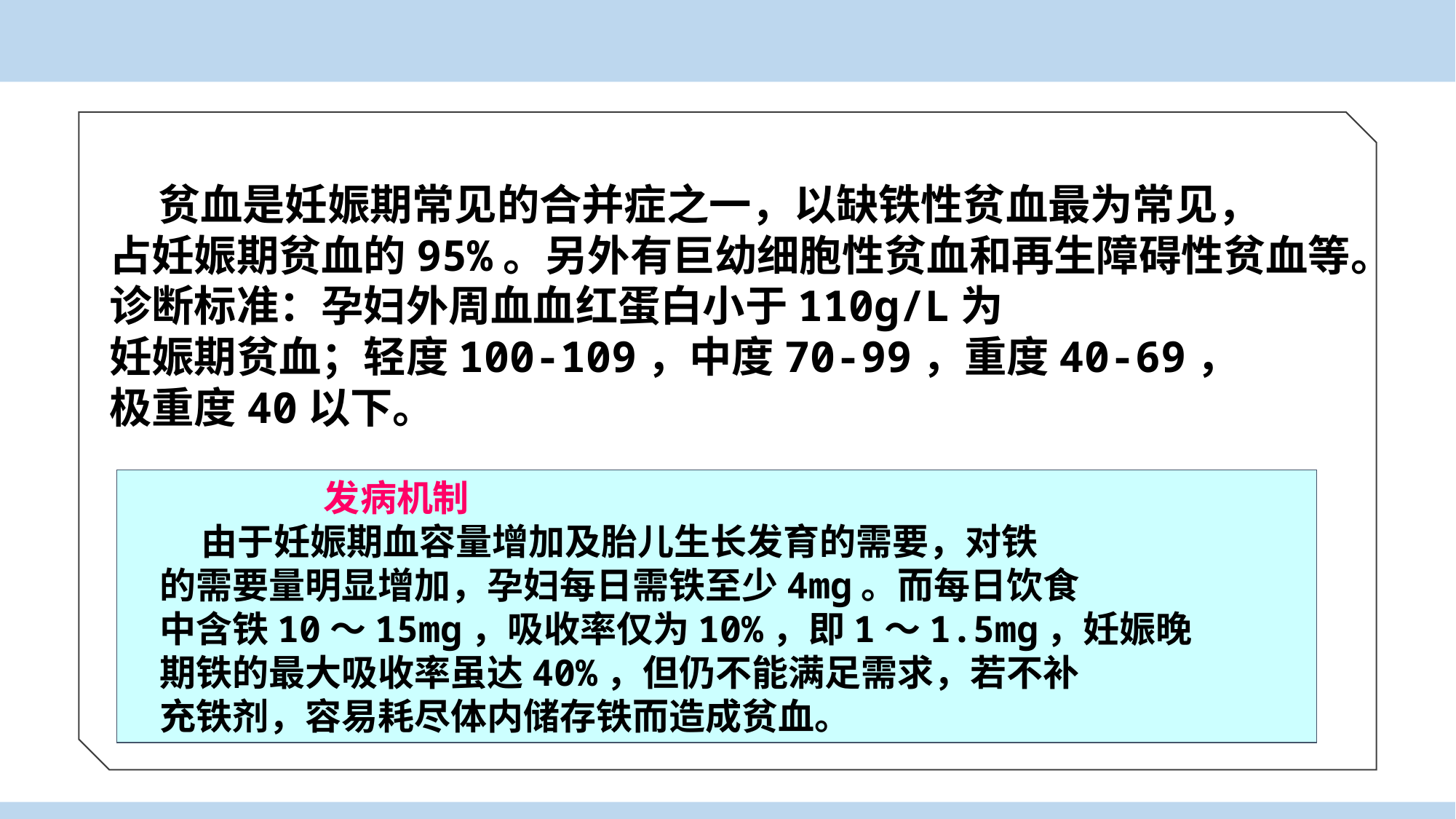

贫血是妊娠期常见的合并症之一，以缺铁性贫血最为常见，
占妊娠期贫血的95%。另外有巨幼细胞性贫血和再生障碍性贫血等。
诊断标准：孕妇外周血血红蛋白小于110g/L为
妊娠期贫血；轻度100-109，中度70-99，重度40-69，
极重度40以下。
                   发病机制
    由于妊娠期血容量增加及胎儿生长发育的需要，对铁
的需要量明显增加，孕妇每日需铁至少4mg。而每日饮食
中含铁10～15mg，吸收率仅为10%，即1～1.5mg，妊娠晚
期铁的最大吸收率虽达40%，但仍不能满足需求，若不补
充铁剂，容易耗尽体内储存铁而造成贫血。